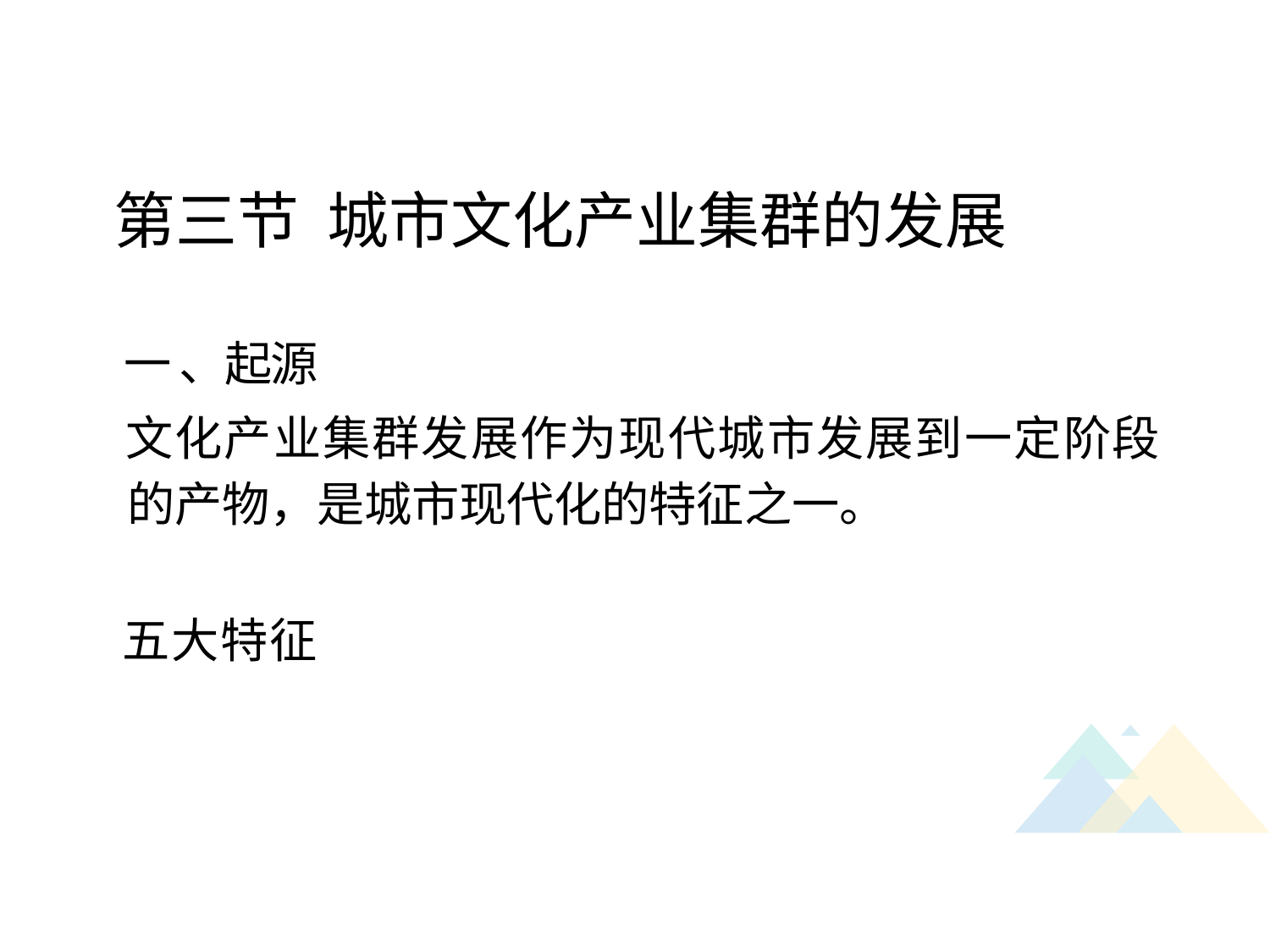

第三节  城市文化产业集群的发展

一 、起源
文化产业集群发展作为现代城市发展到一定阶段 的产物，是城市现代化的特征之一。

五大特征